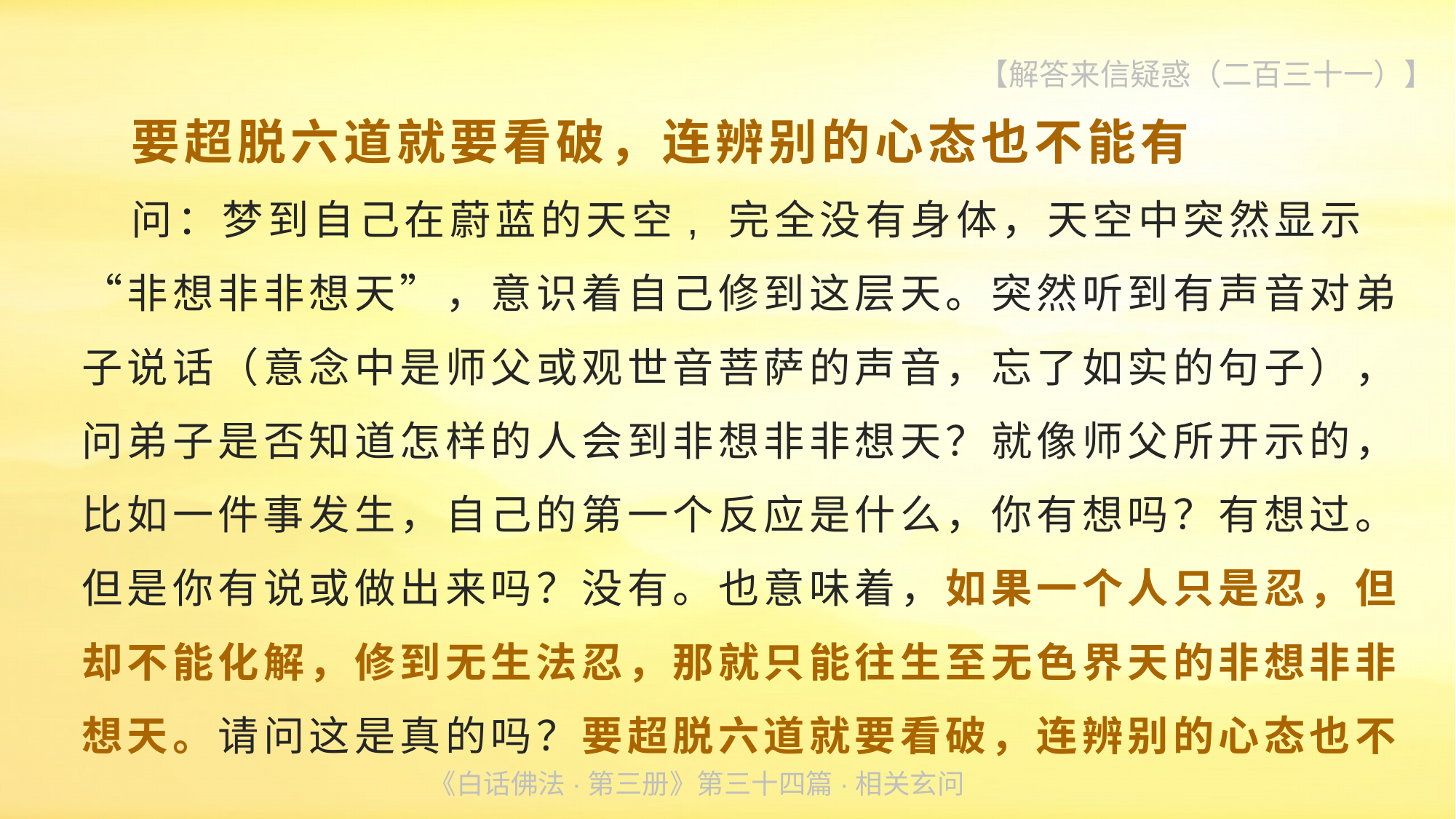

【解答来信疑惑（二百三十一）】
   要超脱六道就要看破，连辨别的心态也不能有
   问：梦到自己在蔚蓝的天空, 完全没有身体，天空中突然显示“非想非非想天”，意识着自己修到这层天。突然听到有声音对弟子说话（意念中是师父或观世音菩萨的声音，忘了如实的句子），问弟子是否知道怎样的人会到非想非非想天？就像师父所开示的，比如一件事发生，自己的第一个反应是什么，你有想吗？有想过。但是你有说或做出来吗？没有。也意味着，如果一个人只是忍，但却不能化解，修到无生法忍，那就只能往生至无色界天的非想非非想天。请问这是真的吗？要超脱六道就要看破，连辨别的心态也不
《白话佛法·第三册》第三十四篇·相关玄问